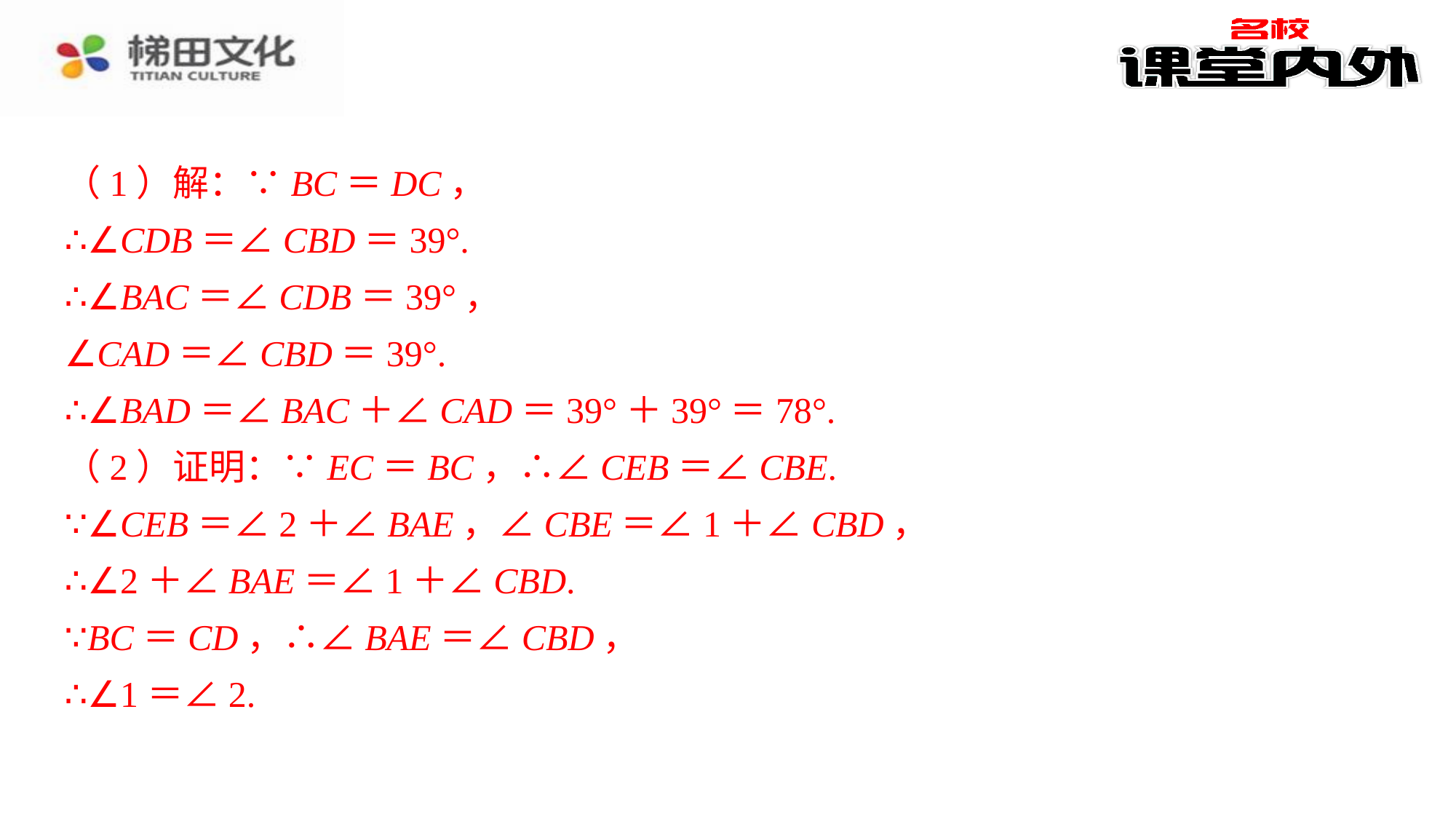

（1）解：∵BC＝DC，
（1）解：∵BC＝DC，⁠
∴∠CDB＝∠CBD＝39°.⁠
∴∠BAC＝∠CDB＝39°，⁠
∠CAD＝∠CBD＝39°.⁠
∴∠BAD＝∠BAC＋∠CAD＝39°＋39°＝78°.⁠
（2）证明：∵EC＝BC，∴∠CEB＝∠CBE.⁠
∵∠CEB＝∠2＋∠BAE，∠CBE＝∠1＋∠CBD，⁠
∴∠2＋∠BAE＝∠1＋∠CBD.⁠
∵BC＝CD，∴∠BAE＝∠CBD，⁠
∴∠1＝∠2.⁠
∴∠CDB＝∠CBD＝39°.
∴∠BAC＝∠CDB＝39°，
∠CAD＝∠CBD＝39°.
∴∠BAD＝∠BAC＋∠CAD＝39°＋39°＝78°.
（2）证明：∵EC＝BC，∴∠CEB＝∠CBE.
∵∠CEB＝∠2＋∠BAE，∠CBE＝∠1＋∠CBD，
∴∠2＋∠BAE＝∠1＋∠CBD.
∵BC＝CD，∴∠BAE＝∠CBD，
∴∠1＝∠2.